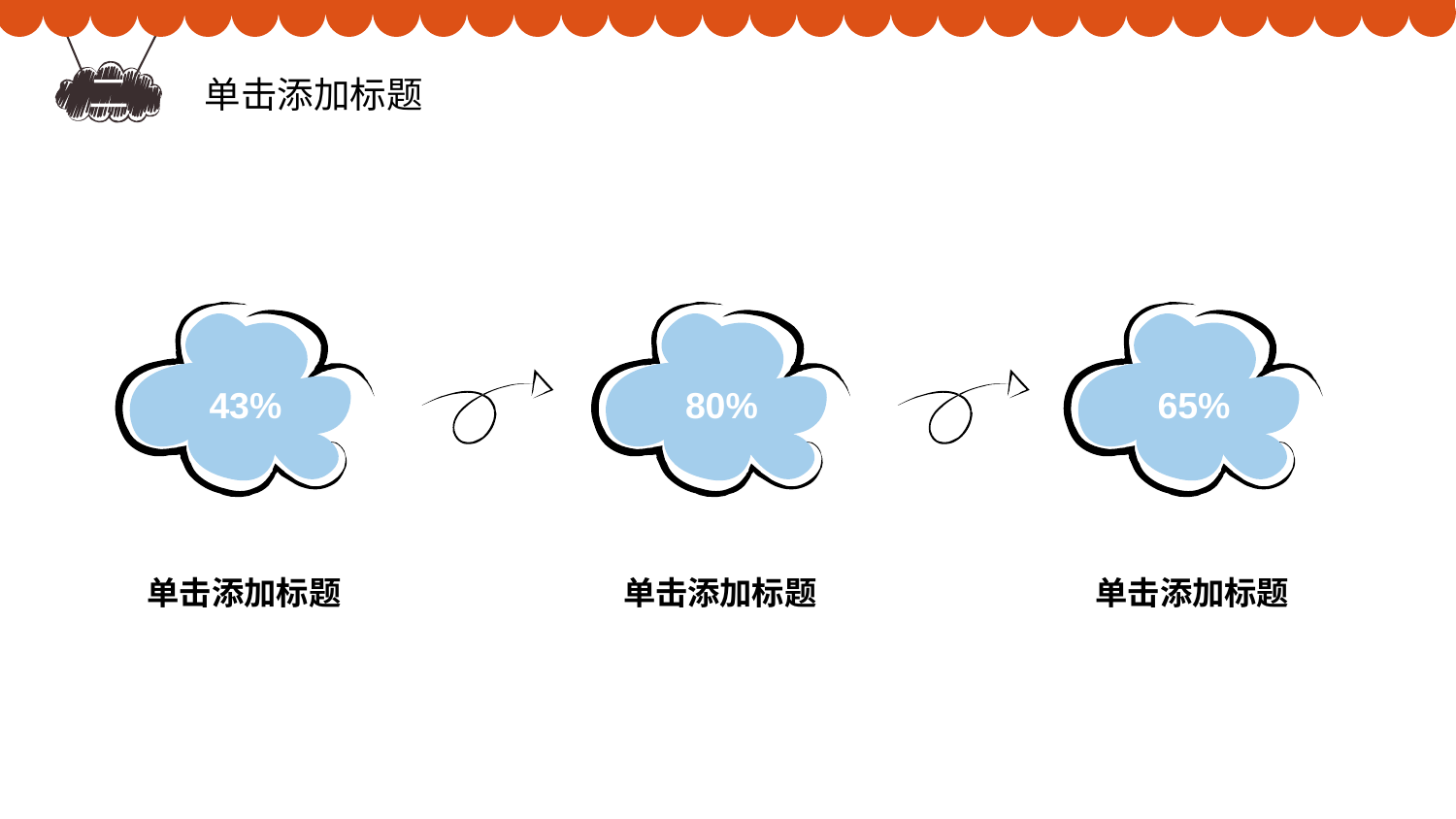

二
单击添加标题

43%
80%
65%

单击添加标题
单击添加标题
单击添加标题